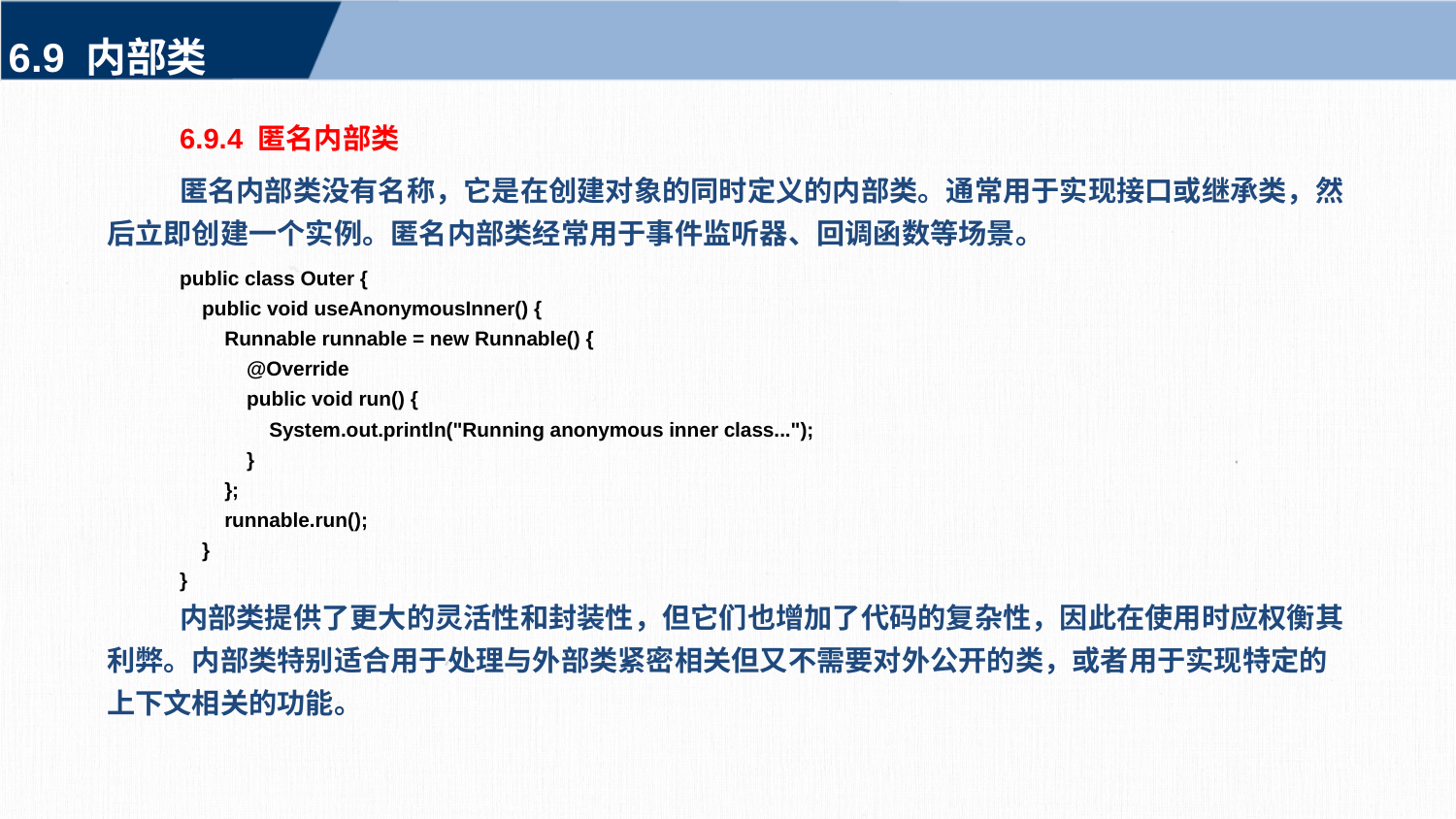

6.9 内部类

6.9.4 匿名内部类
匿名内部类没有名称，它是在创建对象的同时定义的内部类。通常用于实现接口或继承类，然后立即创建一个实例。匿名内部类经常用于事件监听器、回调函数等场景。
public class Outer {
    public void useAnonymousInner() {
        Runnable runnable = new Runnable() {
            @Override
            public void run() {
                System.out.println("Running anonymous inner class...");
            }
        };
        runnable.run();
    }
}
内部类提供了更大的灵活性和封装性，但它们也增加了代码的复杂性，因此在使用时应权衡其利弊。内部类特别适合用于处理与外部类紧密相关但又不需要对外公开的类，或者用于实现特定的上下文相关的功能。